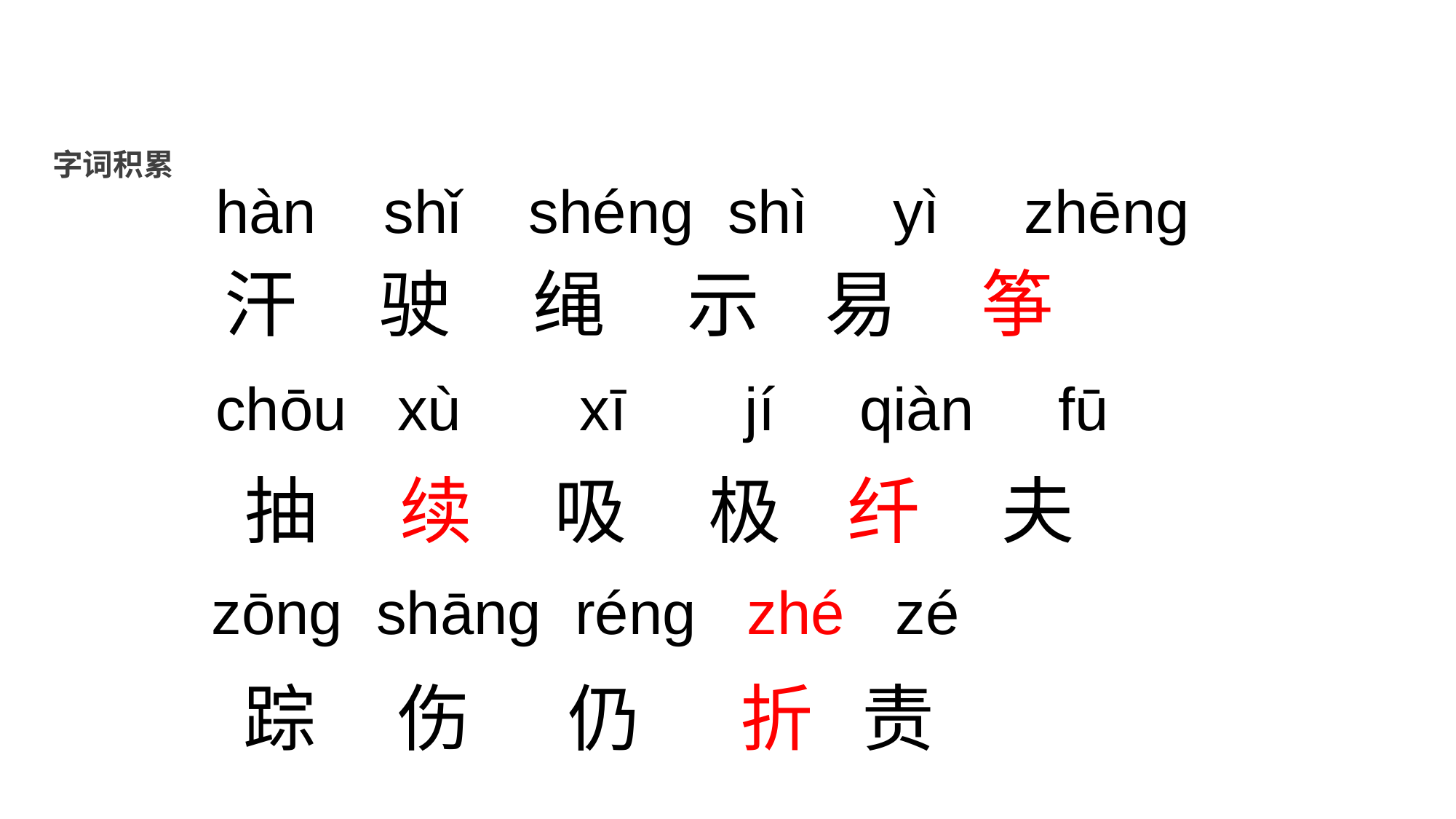

字词积累
hàn    shǐ    shéng  shì     yì     zhēng
汗     驶     绳     示    易     筝
chōu   xù       xī       jí     qiàn     fū
 抽     续     吸     极    纤     夫
zōng  shāng  réng   zhé   zé
 踪     伤      仍      折   责